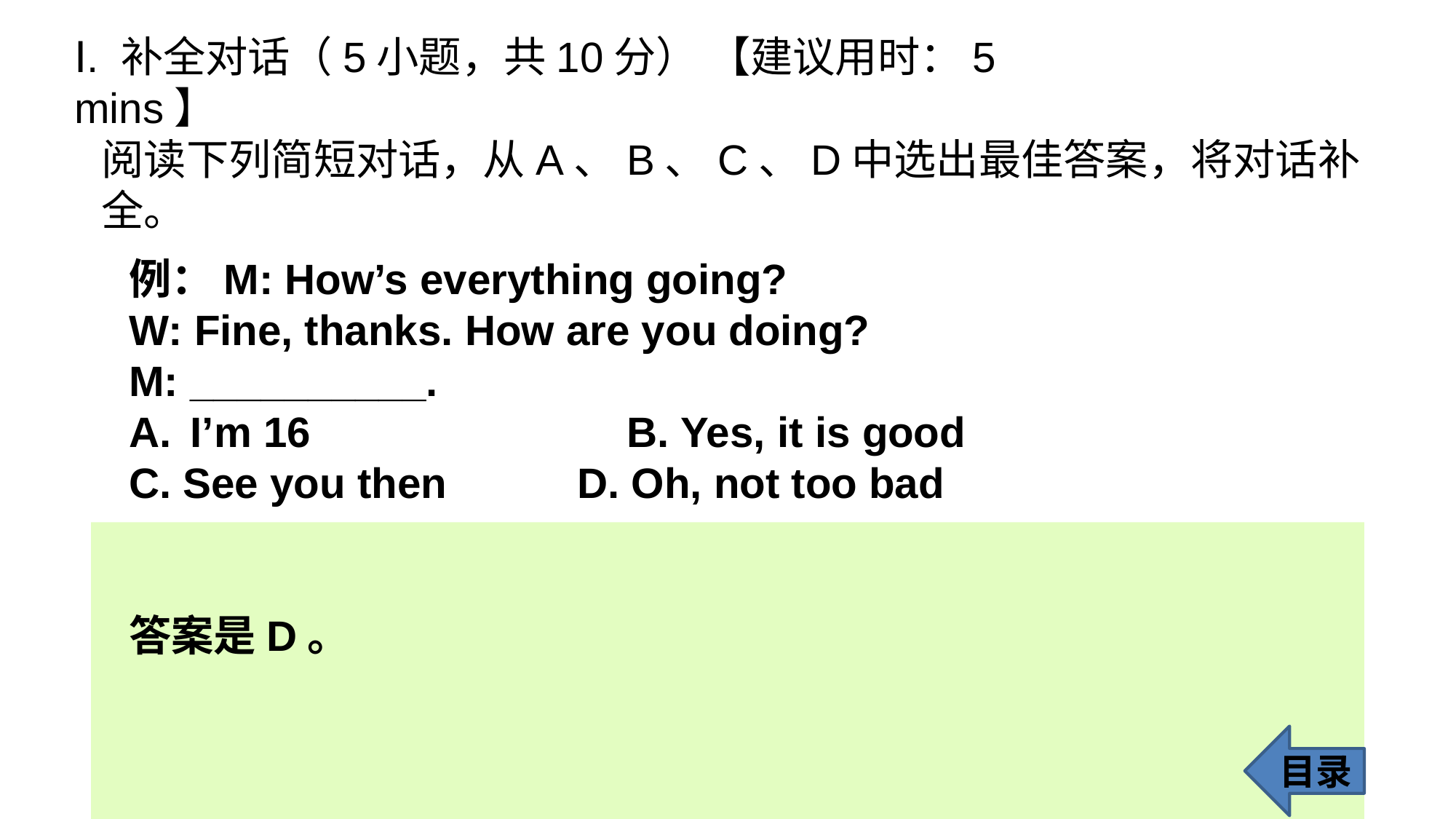

Ⅰ. 补全对话（5小题，共10分） 【建议用时：5 mins】
阅读下列简短对话，从A、B、C、D中选出最佳答案，将对话补全。
例：M: How’s everything going?
W: Fine, thanks. How are you doing?
M: __________.
I’m 16  			B. Yes, it is good
C. See you then		 D. Oh, not too bad

答案是D。

目录
4